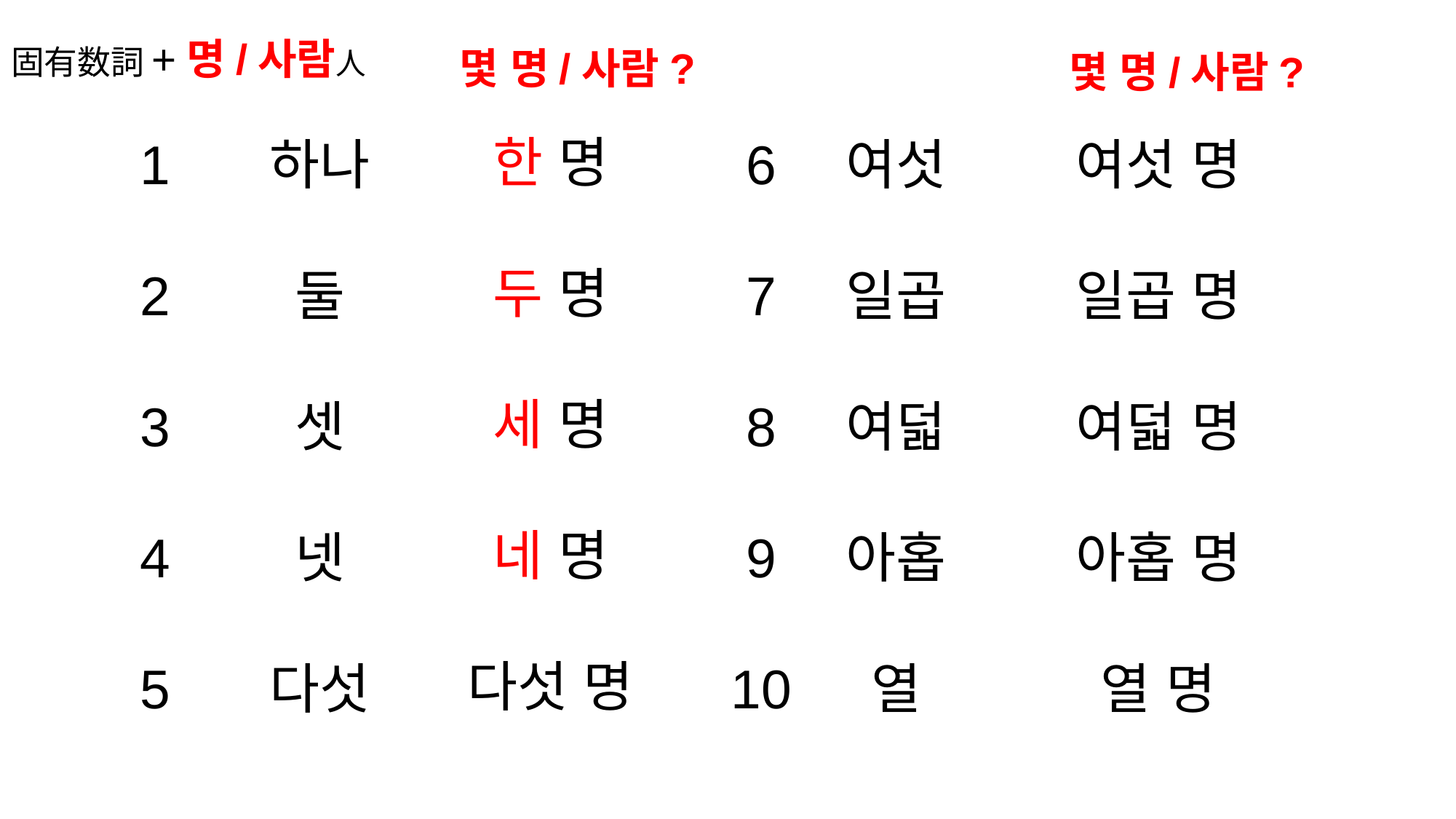

# 固有数詞+명/사람人
  몇 명/사람?
  몇 명/사람?
한 명

두 명

세 명

네 명

다섯 명
여섯 명

일곱 명

여덟 명

아홉 명

열 명
6

7

8

9

10
여섯

일곱

여덟

아홉

열
1

2

3

4

5
하나

둘

셋

넷

다섯